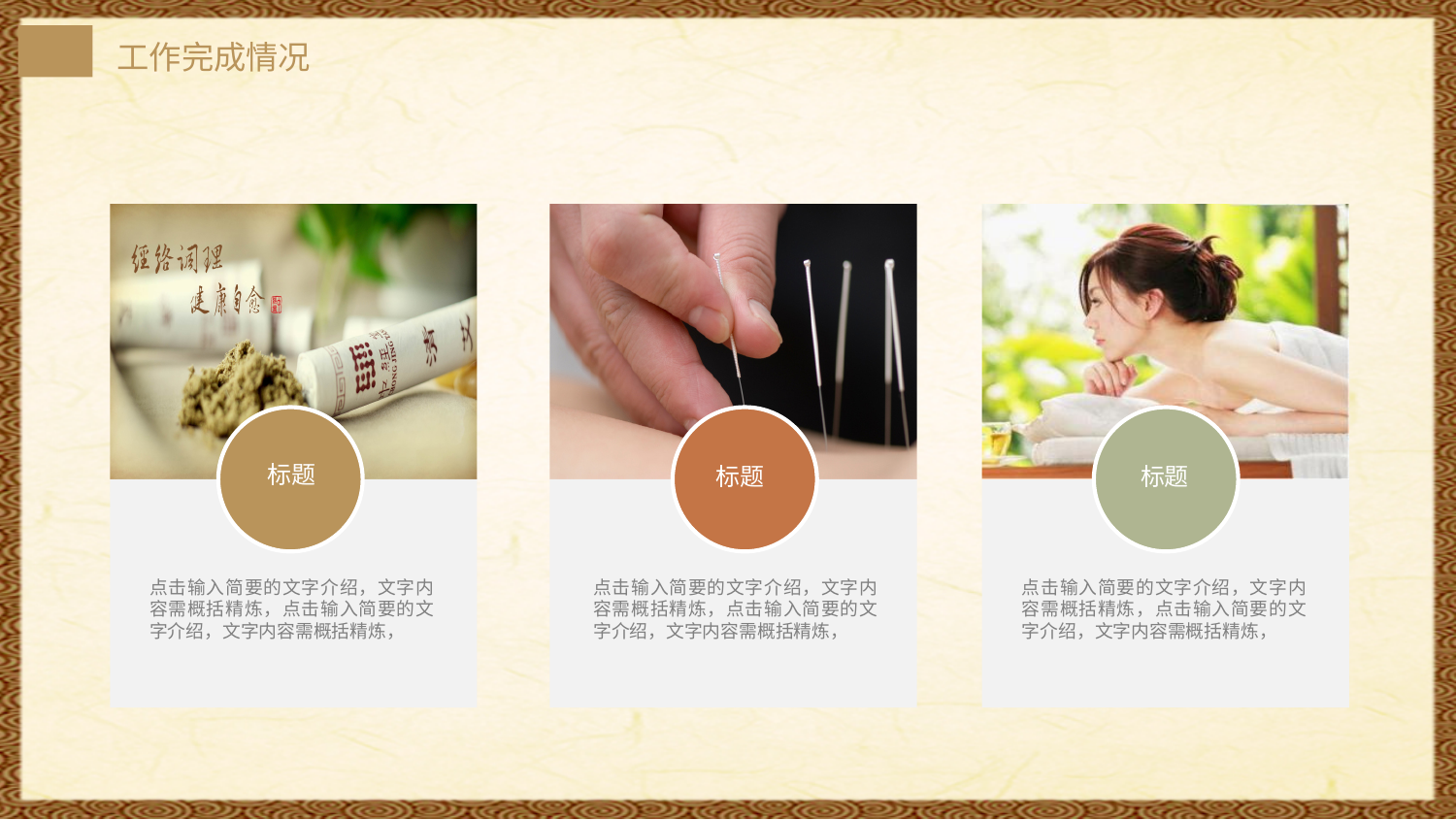

标题

标题
标题

点击输入简要的文字介绍，文字内容需概括精炼，点击输入简要的文字介绍，文字内容需概括精炼，

点击输入简要的文字介绍，文字内容需概括精炼，点击输入简要的文字介绍，文字内容需概括精炼，

点击输入简要的文字介绍，文字内容需概括精炼，点击输入简要的文字介绍，文字内容需概括精炼，